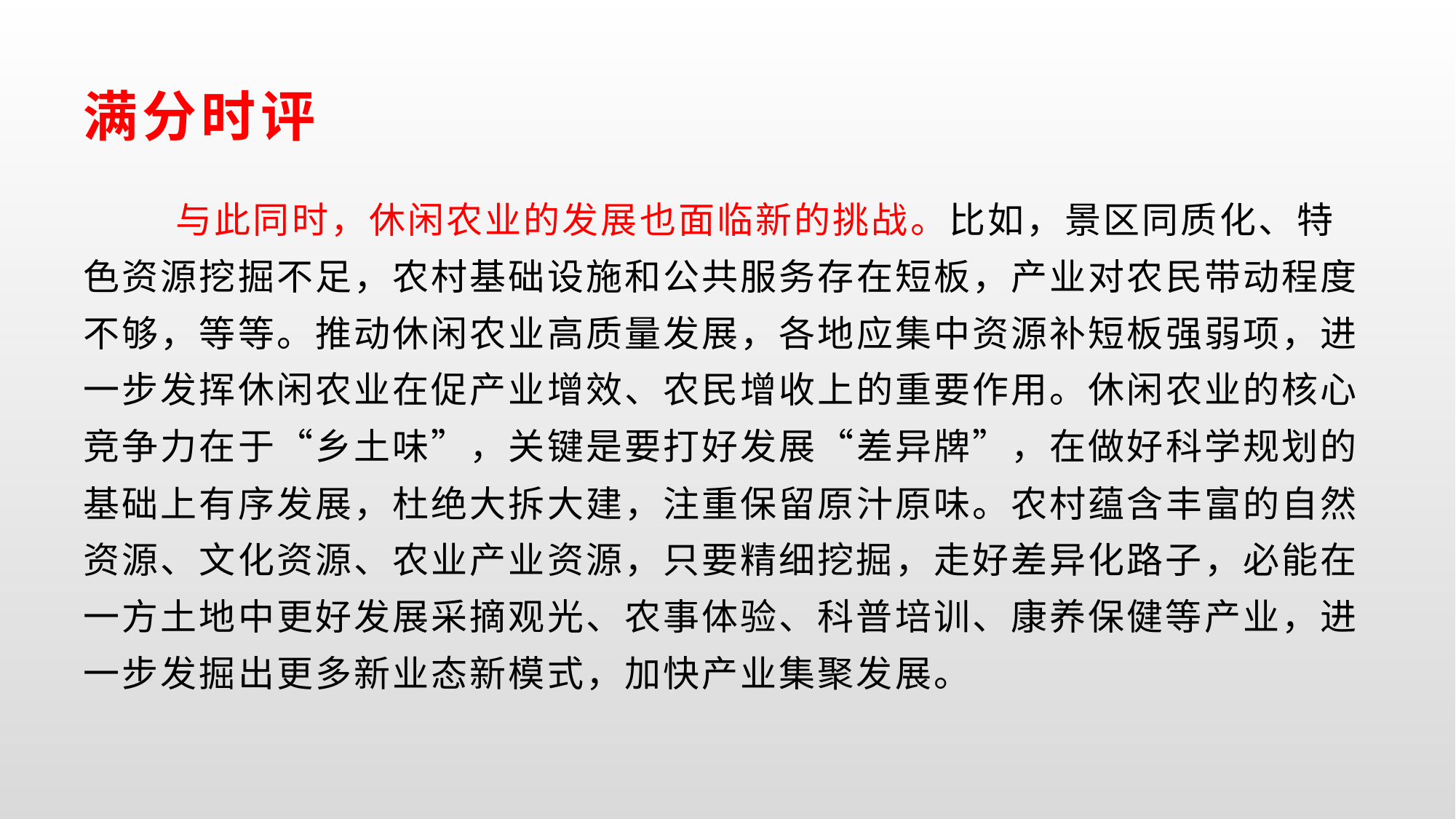

# 满分时评
        与此同时，休闲农业的发展也面临新的挑战。比如，景区同质化、特色资源挖掘不足，农村基础设施和公共服务存在短板，产业对农民带动程度不够，等等。推动休闲农业高质量发展，各地应集中资源补短板强弱项，进一步发挥休闲农业在促产业增效、农民增收上的重要作用。休闲农业的核心竞争力在于“乡土味”，关键是要打好发展“差异牌”，在做好科学规划的基础上有序发展，杜绝大拆大建，注重保留原汁原味。农村蕴含丰富的自然资源、文化资源、农业产业资源，只要精细挖掘，走好差异化路子，必能在一方土地中更好发展采摘观光、农事体验、科普培训、康养保健等产业，进一步发掘出更多新业态新模式，加快产业集聚发展。